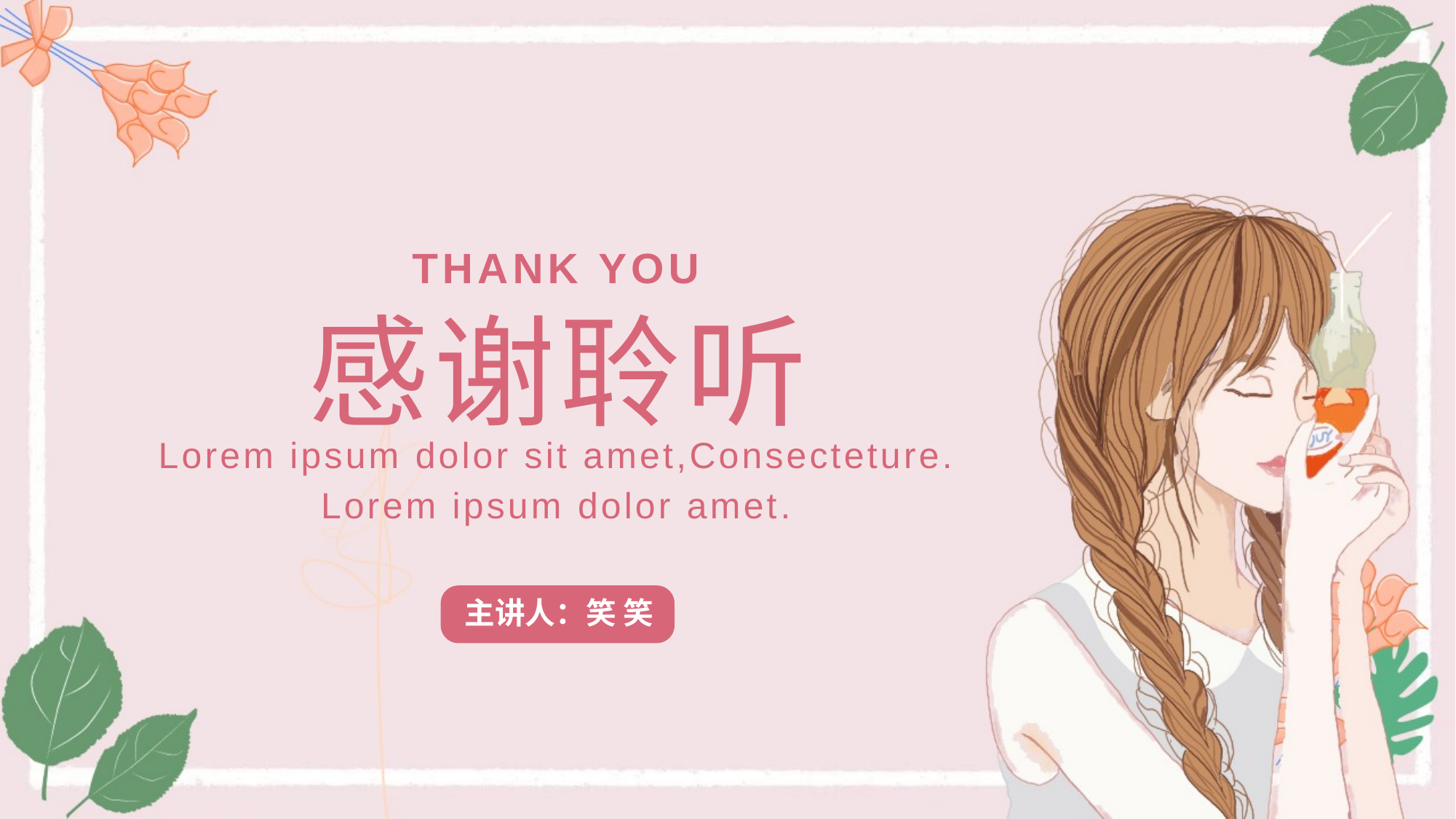

THANK YOU
# 感谢聆听
Lorem ipsum dolor sit amet,Consecteture.
Lorem ipsum dolor amet.

主讲人：笑 笑